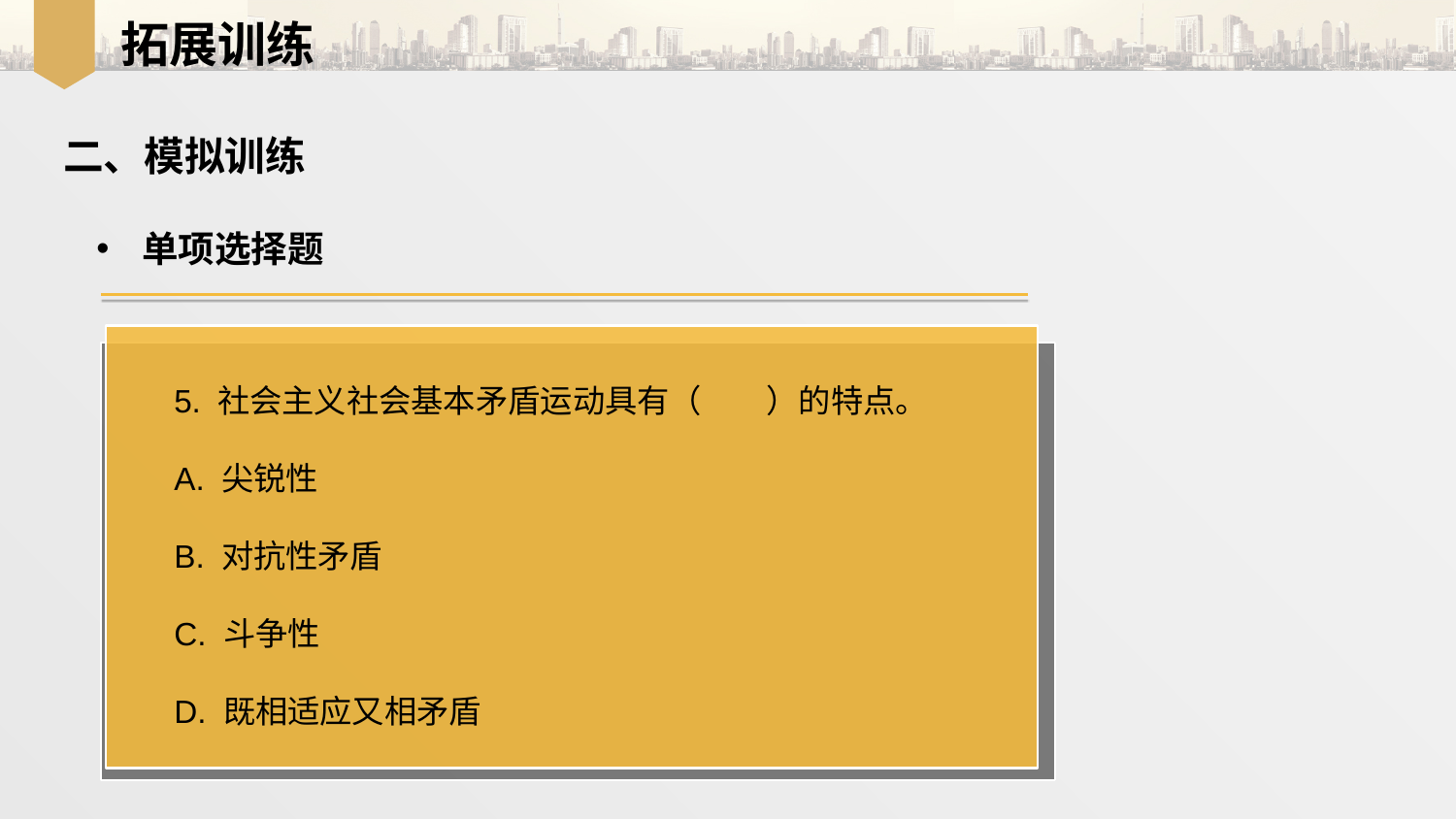

拓展训练
二、模拟训练
单项选择题

5. 社会主义社会基本矛盾运动具有（　　）的特点。
A. 尖锐性
B. 对抗性矛盾
C. 斗争性
D. 既相适应又相矛盾